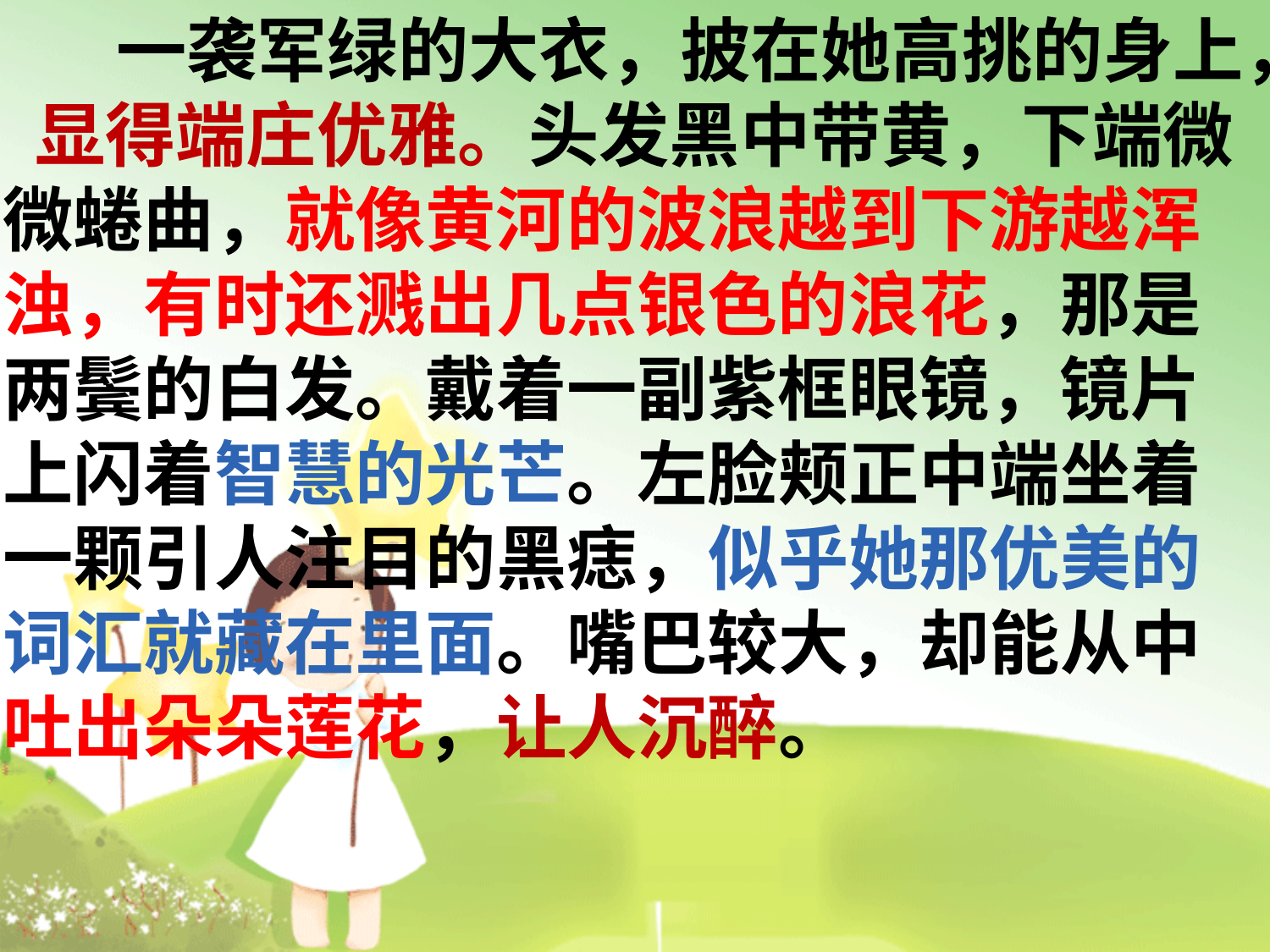

一袭军绿的大衣，披在她高挑的身上，  显得端庄优雅。头发黑中带黄，下端微微蜷曲，就像黄河的波浪越到下游越浑浊，有时还溅出几点银色的浪花，那是两鬓的白发。戴着一副紫框眼镜，镜片上闪着智慧的光芒。左脸颊正中端坐着一颗引人注目的黑痣，似乎她那优美的词汇就藏在里面。嘴巴较大，却能从中吐出朵朵莲花，让人沉醉。